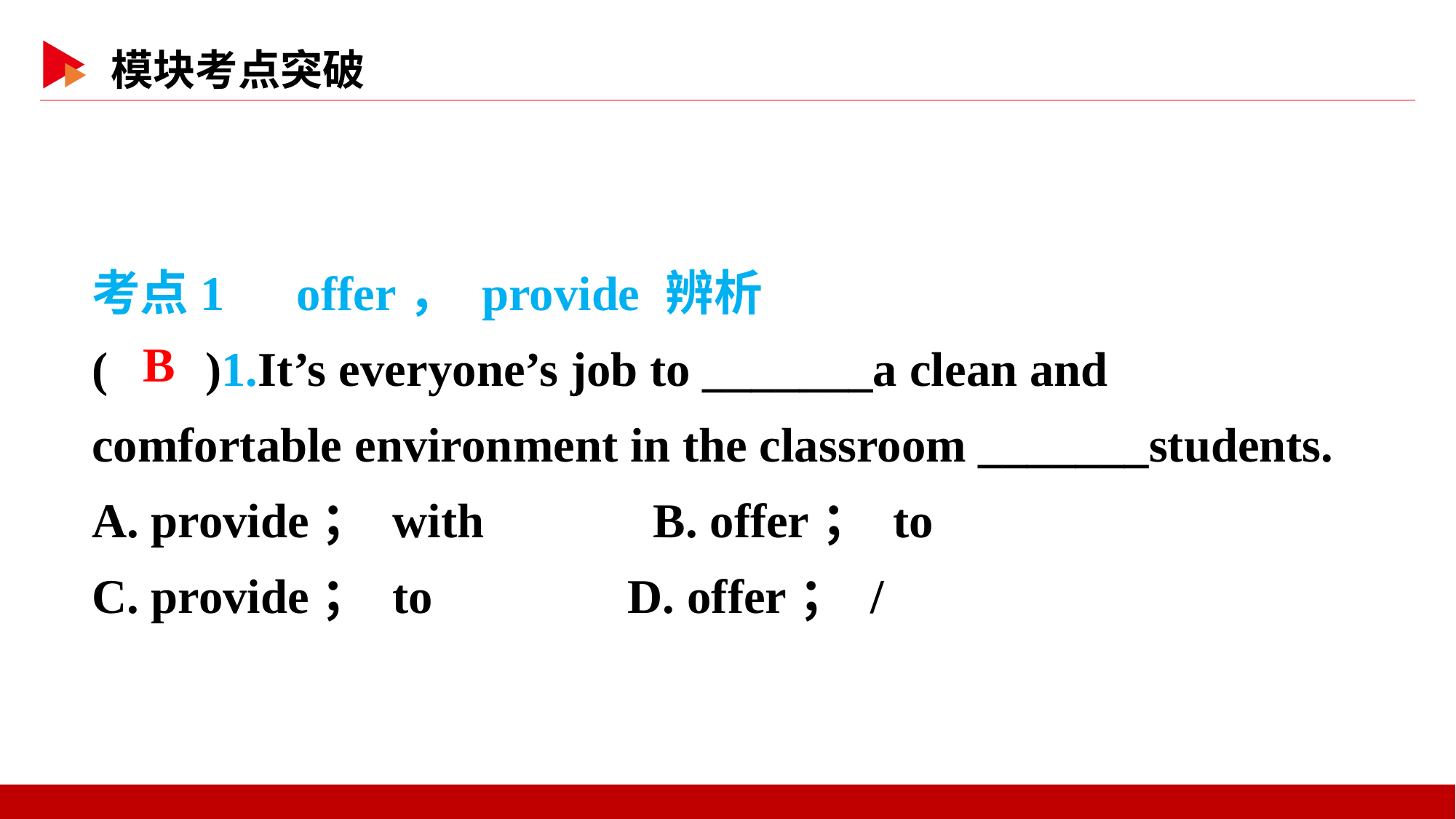

考点1　offer， provide 辨析
(        )1.It’s everyone’s job to _______a clean and comfortable environment in the classroom _______students.
A. provide； with　　　B. offer； to
C. provide； to                D. offer； /
   B